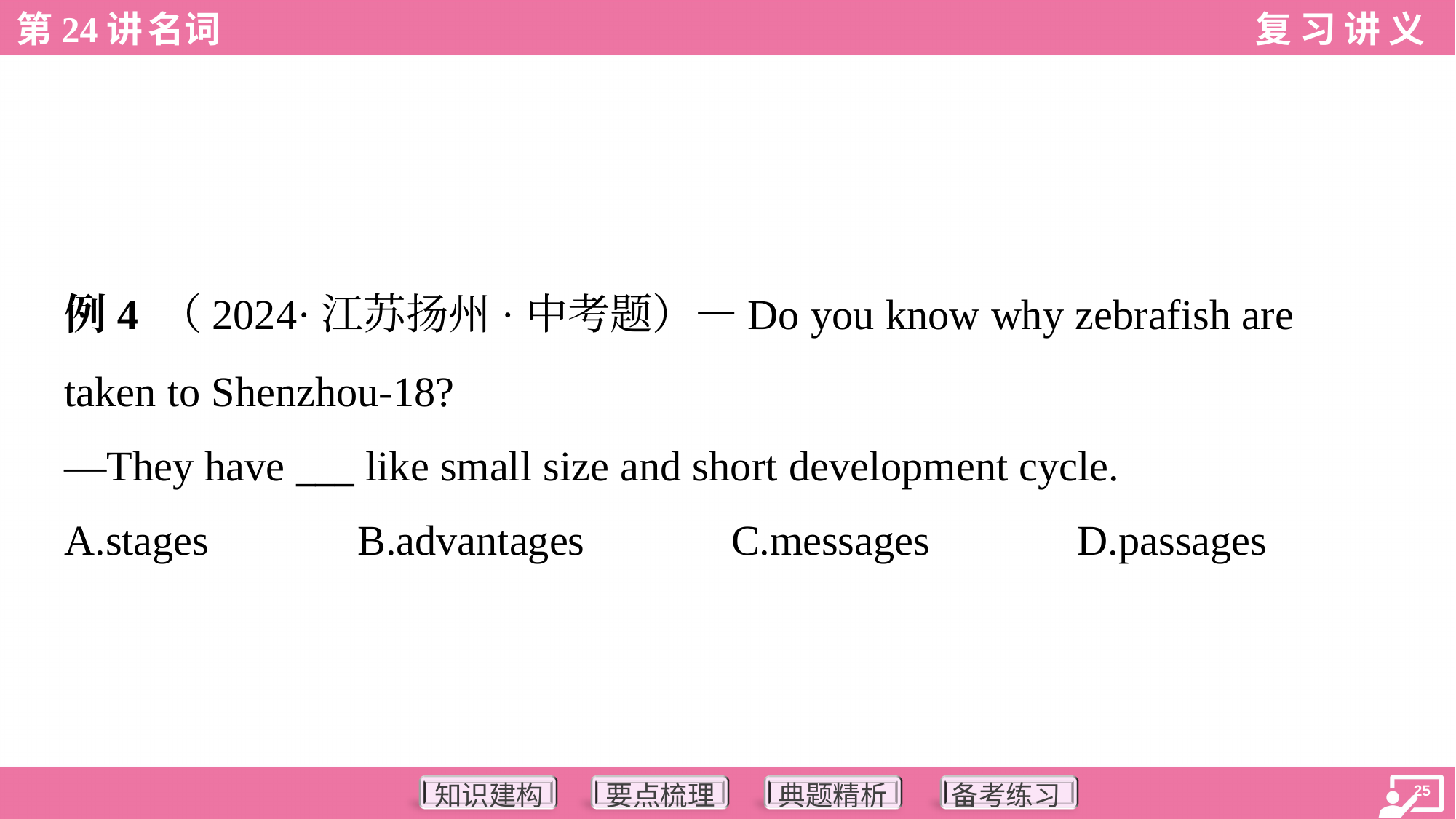

例4 （2024·江苏扬州·中考题）—Do you know why zebrafish are
taken to Shenzhou-18?
—They have ___ like small size and short development cycle.
A.stages	B.advantages	C.messages	D.passages